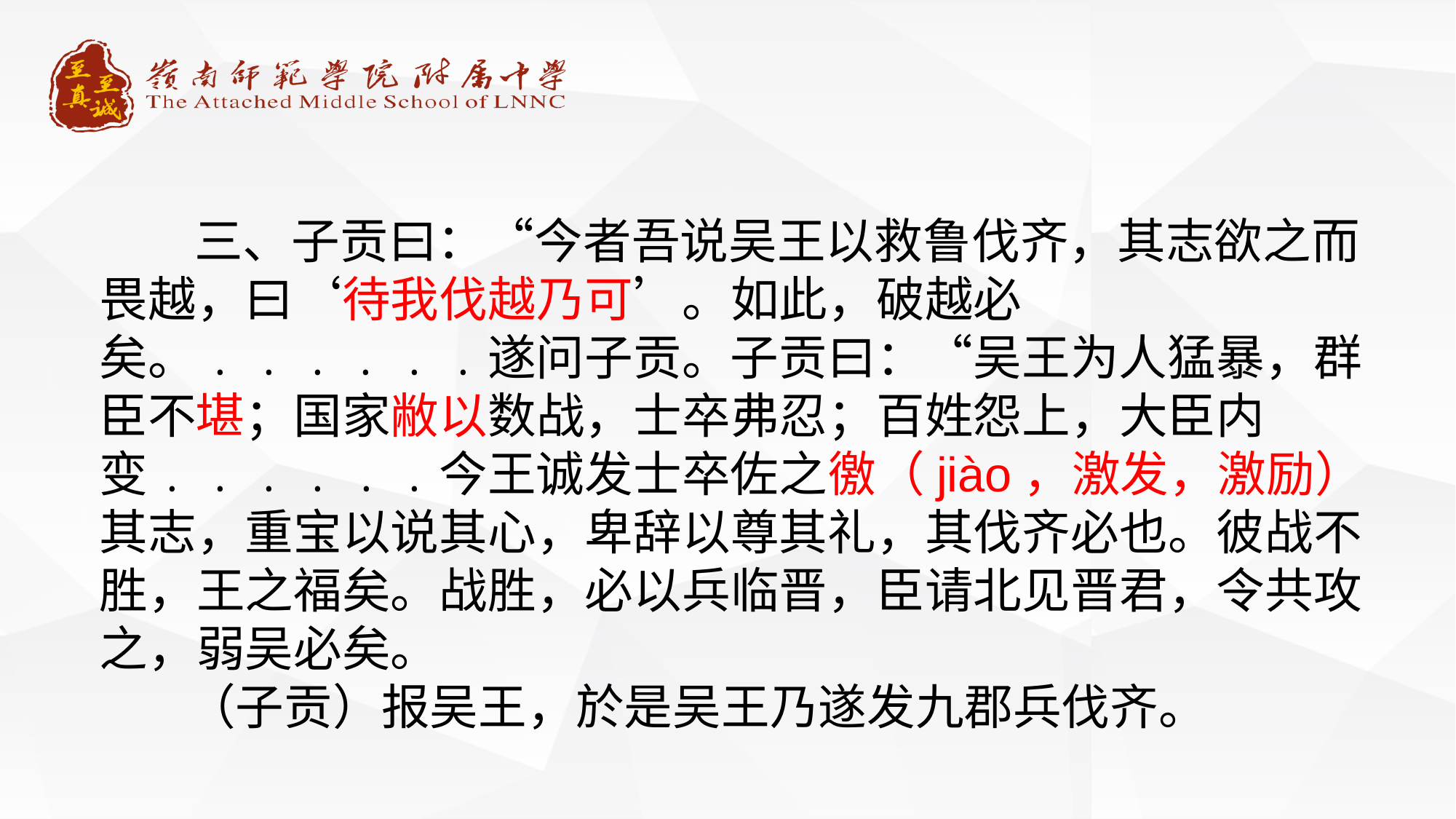

三、子贡曰：“今者吾说吴王以救鲁伐齐，其志欲之而畏越，曰‘待我伐越乃可’。如此，破越必矣。﹒﹒﹒﹒﹒﹒遂问子贡。子贡曰：“吴王为人猛暴，群臣不堪；国家敝以数战，士卒弗忍；百姓怨上，大臣内变﹒﹒﹒﹒﹒﹒今王诚发士卒佐之徼（jiào，激发，激励）其志，重宝以说其心，卑辞以尊其礼，其伐齐必也。彼战不胜，王之福矣。战胜，必以兵临晋，臣请北见晋君，令共攻之，弱吴必矣。
       （子贡）报吴王，於是吴王乃遂发九郡兵伐齐。